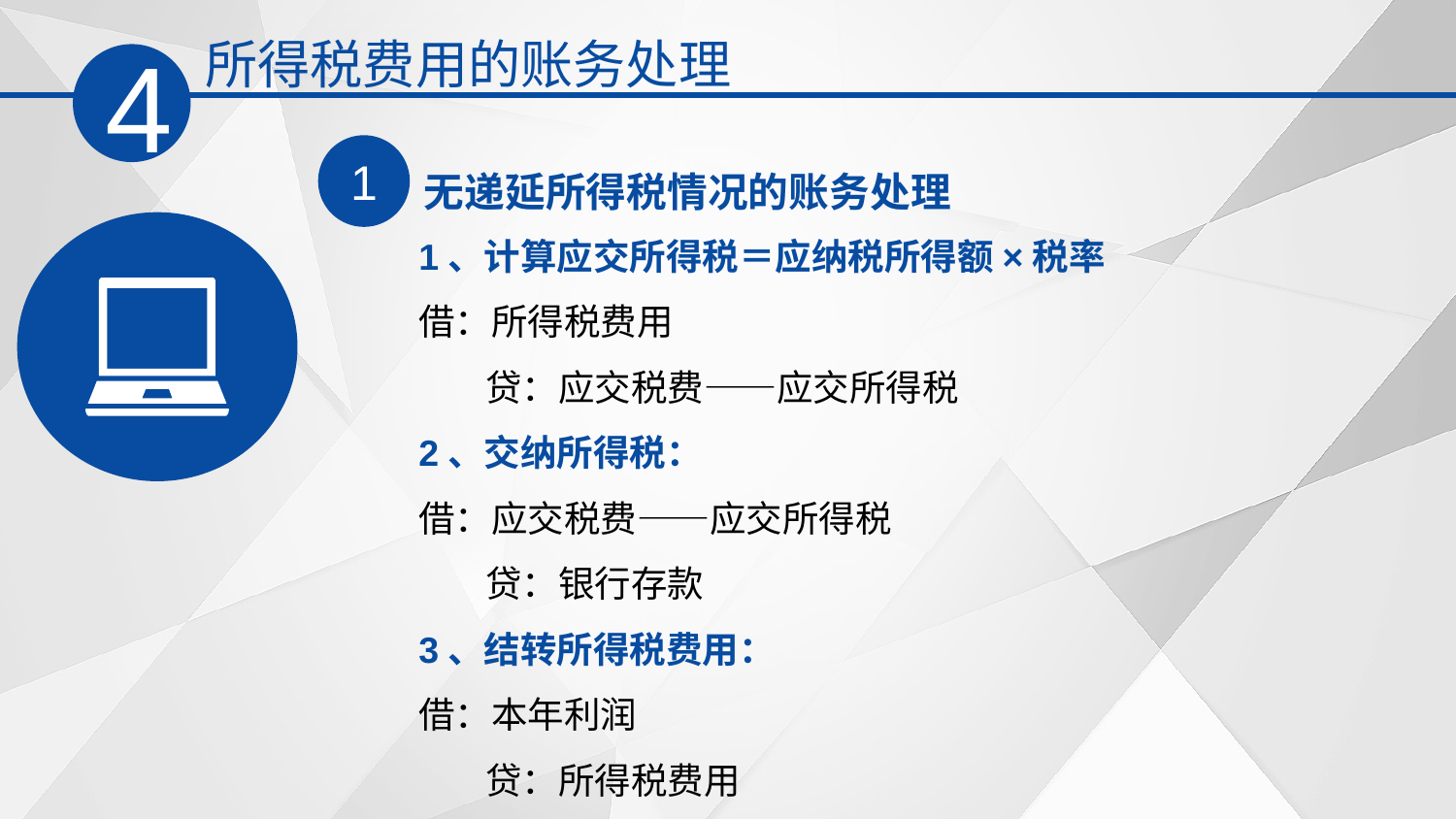

所得税费用的账务处理
4

1
无递延所得税情况的账务处理
1、计算应交所得税＝应纳税所得额×税率
借：所得税费用
       贷：应交税费——应交所得税
2、交纳所得税：
借：应交税费——应交所得税
       贷：银行存款
3、结转所得税费用：
借：本年利润
       贷：所得税费用